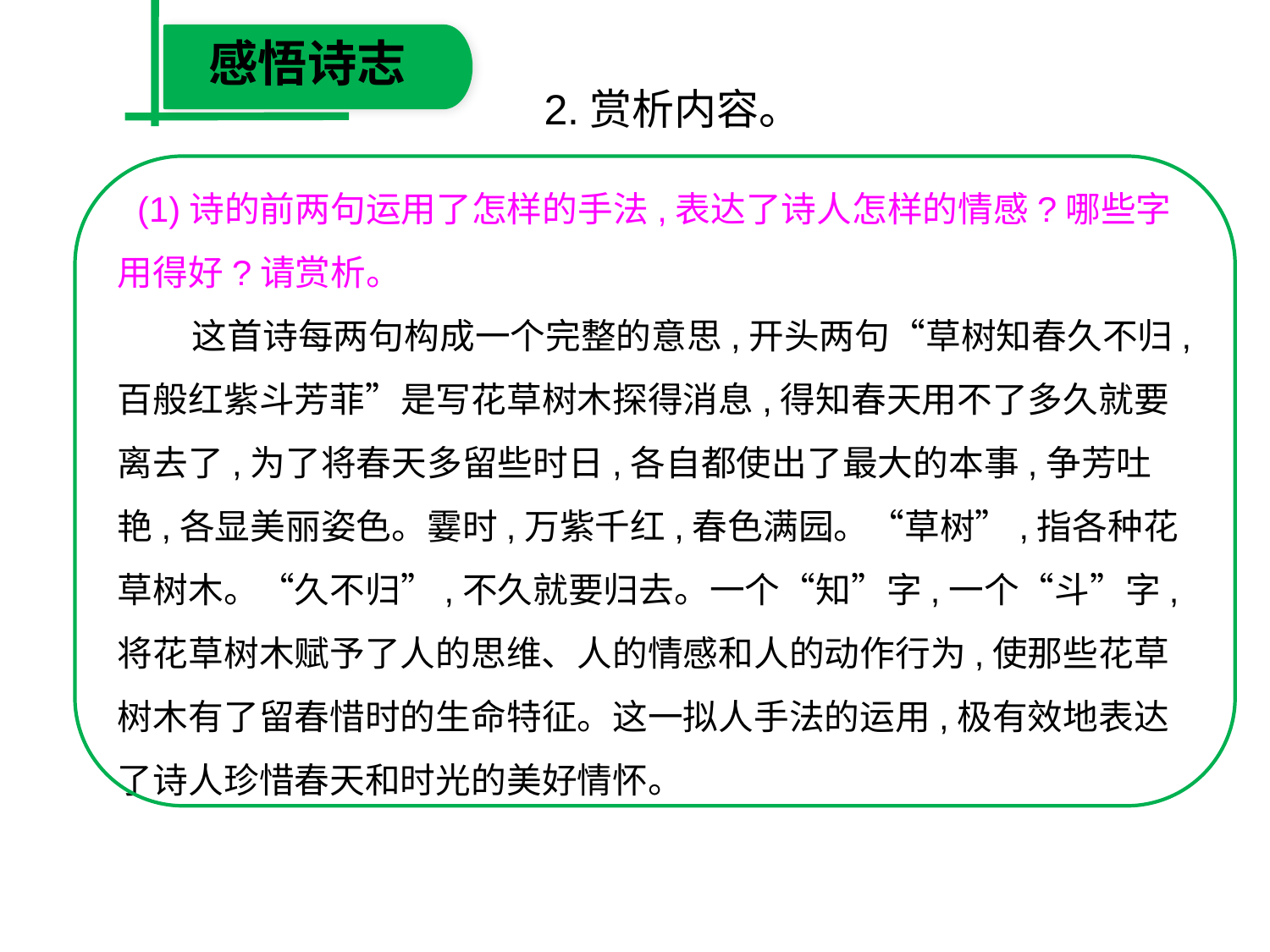

感悟诗志
2.赏析内容。

　(1)诗的前两句运用了怎样的手法,表达了诗人怎样的情感?哪些字用得好?请赏析。
　     这首诗每两句构成一个完整的意思,开头两句“草树知春久不归,百般红紫斗芳菲”是写花草树木探得消息,得知春天用不了多久就要离去了,为了将春天多留些时日,各自都使出了最大的本事,争芳吐艳,各显美丽姿色。霎时,万紫千红,春色满园。“草树”,指各种花草树木。“久不归”,不久就要归去。一个“知”字,一个“斗”字,将花草树木赋予了人的思维、人的情感和人的动作行为,使那些花草树木有了留春惜时的生命特征。这一拟人手法的运用,极有效地表达了诗人珍惜春天和时光的美好情怀。